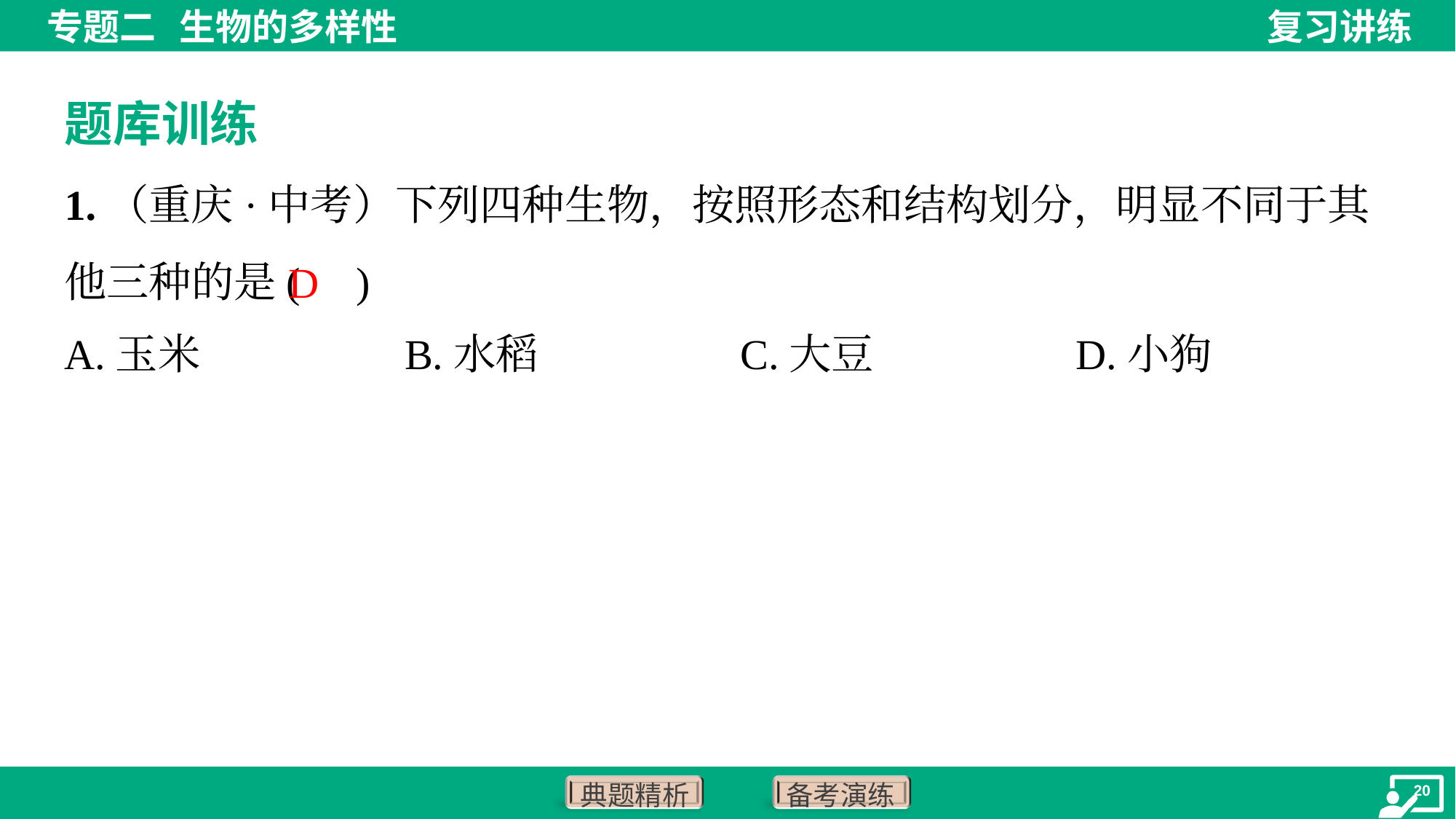

题库训练
1.（重庆·中考）下列四种生物，按照形态和结构划分，明显不同于其他三种的是(     )
D
A.玉米	B.水稻	C.大豆	D.小狗